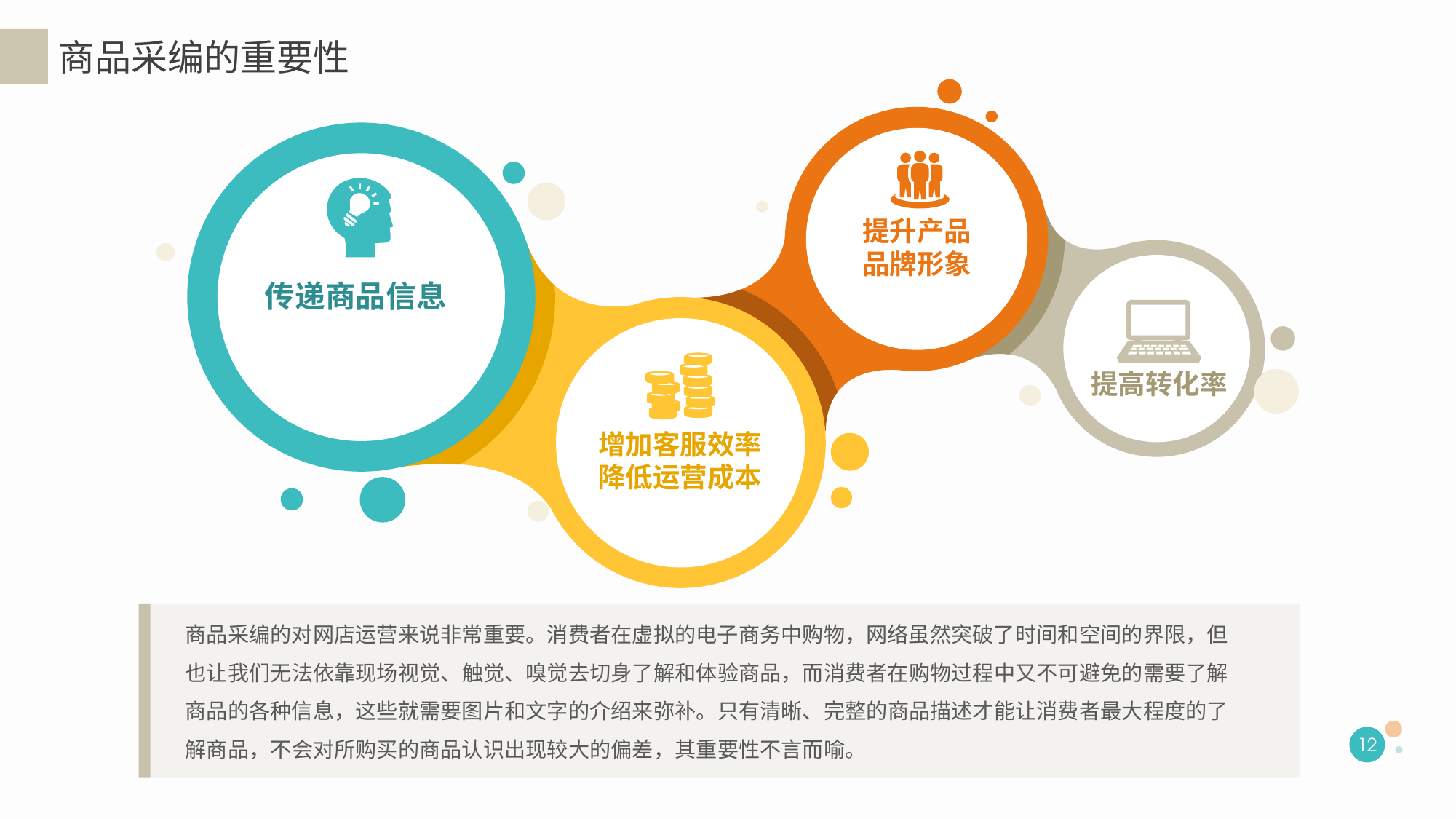

商品采编的重要性

传递商品信息
提升产品品牌形象

提高转化率

增加客服效率
降低运营成本

商品采编的对网店运营来说非常重要。消费者在虚拟的电子商务中购物，网络虽然突破了时间和空间的界限，但也让我们无法依靠现场视觉、触觉、嗅觉去切身了解和体验商品，而消费者在购物过程中又不可避免的需要了解商品的各种信息，这些就需要图片和文字的介绍来弥补。只有清晰、完整的商品描述才能让消费者最大程度的了解商品，不会对所购买的商品认识出现较大的偏差，其重要性不言而喻。

12